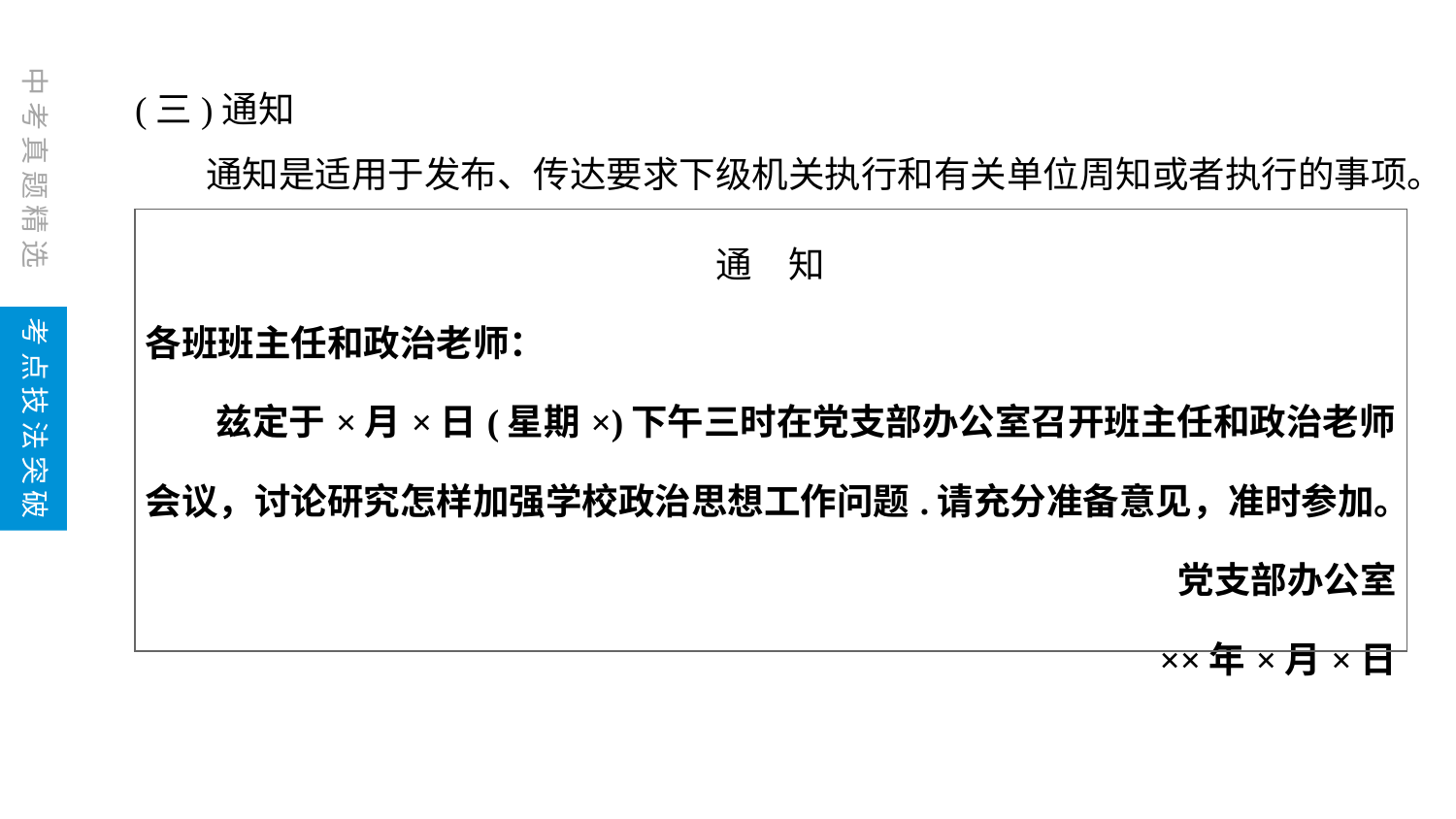

(三)通知
通知是适用于发布、传达要求下级机关执行和有关单位周知或者执行的事项。
| 通　知 各班班主任和政治老师： 兹定于×月×日(星期×)下午三时在党支部办公室召开班主任和政治老师会议，讨论研究怎样加强学校政治思想工作问题.请充分准备意见，准时参加。 党支部办公室 ××年×月×日 |
| --- |